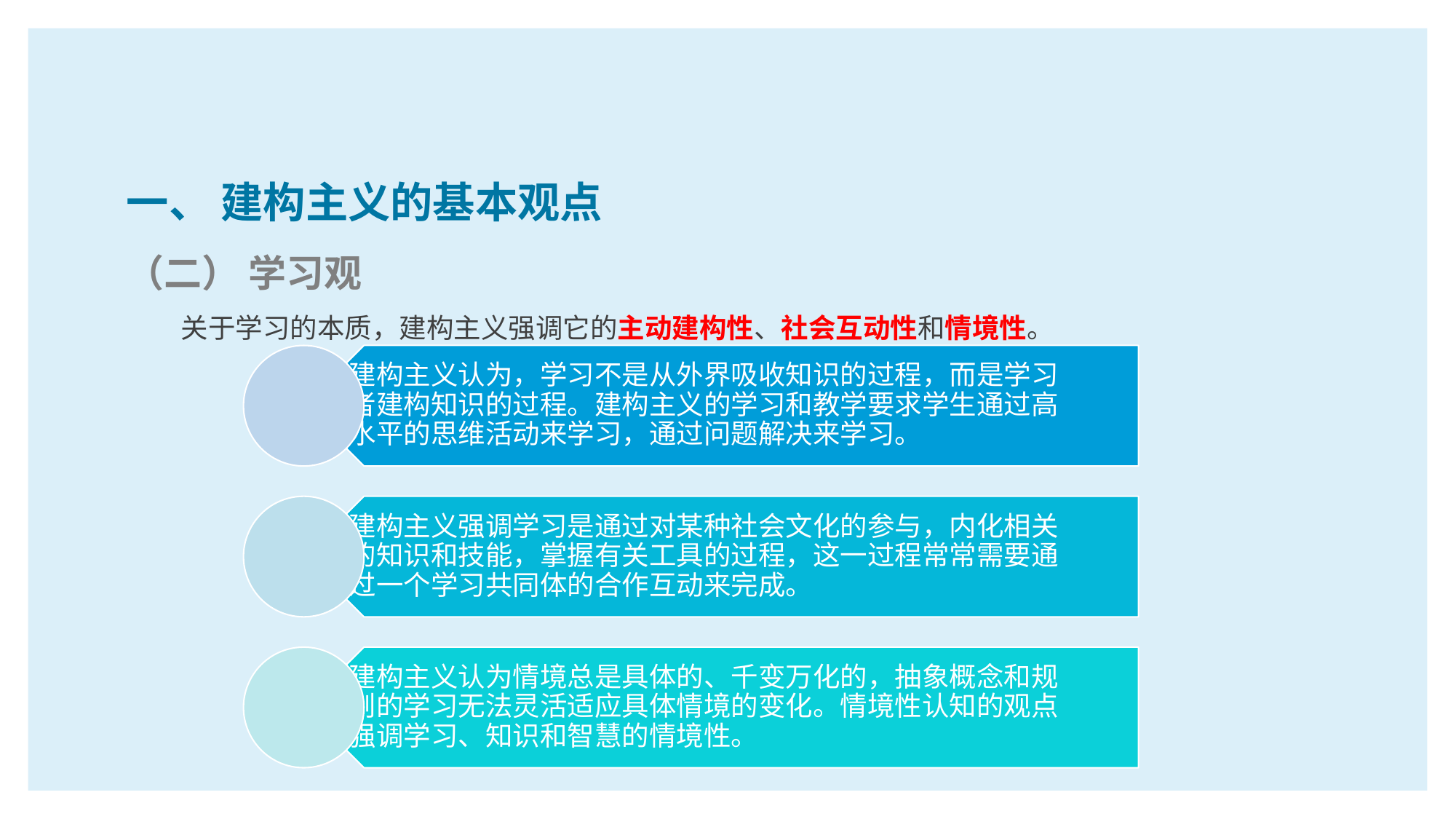

一、 建构主义的基本观点
（二） 学习观
关于学习的本质，建构主义强调它的主动建构性、社会互动性和情境性。
建构主义认为，学习不是从外界吸收知识的过程，而是学习者建构知识的过程。建构主义的学习和教学要求学生通过高水平的思维活动来学习，通过问题解决来学习。
建构主义强调学习是通过对某种社会文化的参与，内化相关的知识和技能，掌握有关工具的过程，这一过程常常需要通过一个学习共同体的合作互动来完成。
建构主义认为情境总是具体的、千变万化的，抽象概念和规则的学习无法灵活适应具体情境的变化。情境性认知的观点强调学习、知识和智慧的情境性。